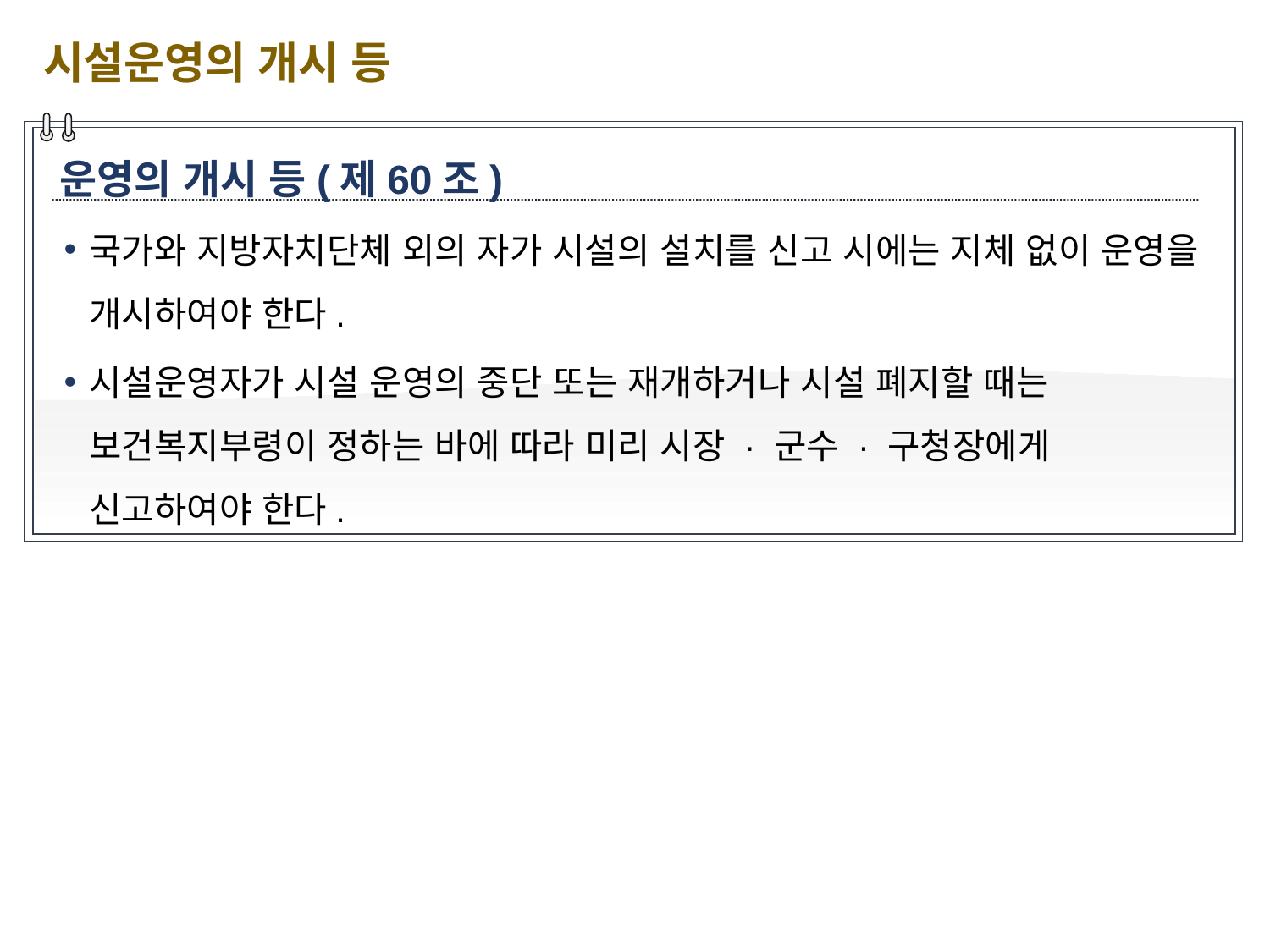

시설운영의 개시 등

운영의 개시 등(제60조)

국가와 지방자치단체 외의 자가 시설의 설치를 신고 시에는 지체 없이 운영을 개시하여야 한다.
시설운영자가 시설 운영의 중단 또는 재개하거나 시설 폐지할 때는 보건복지부령이 정하는 바에 따라 미리 시장 · 군수 · 구청장에게 신고하여야 한다.